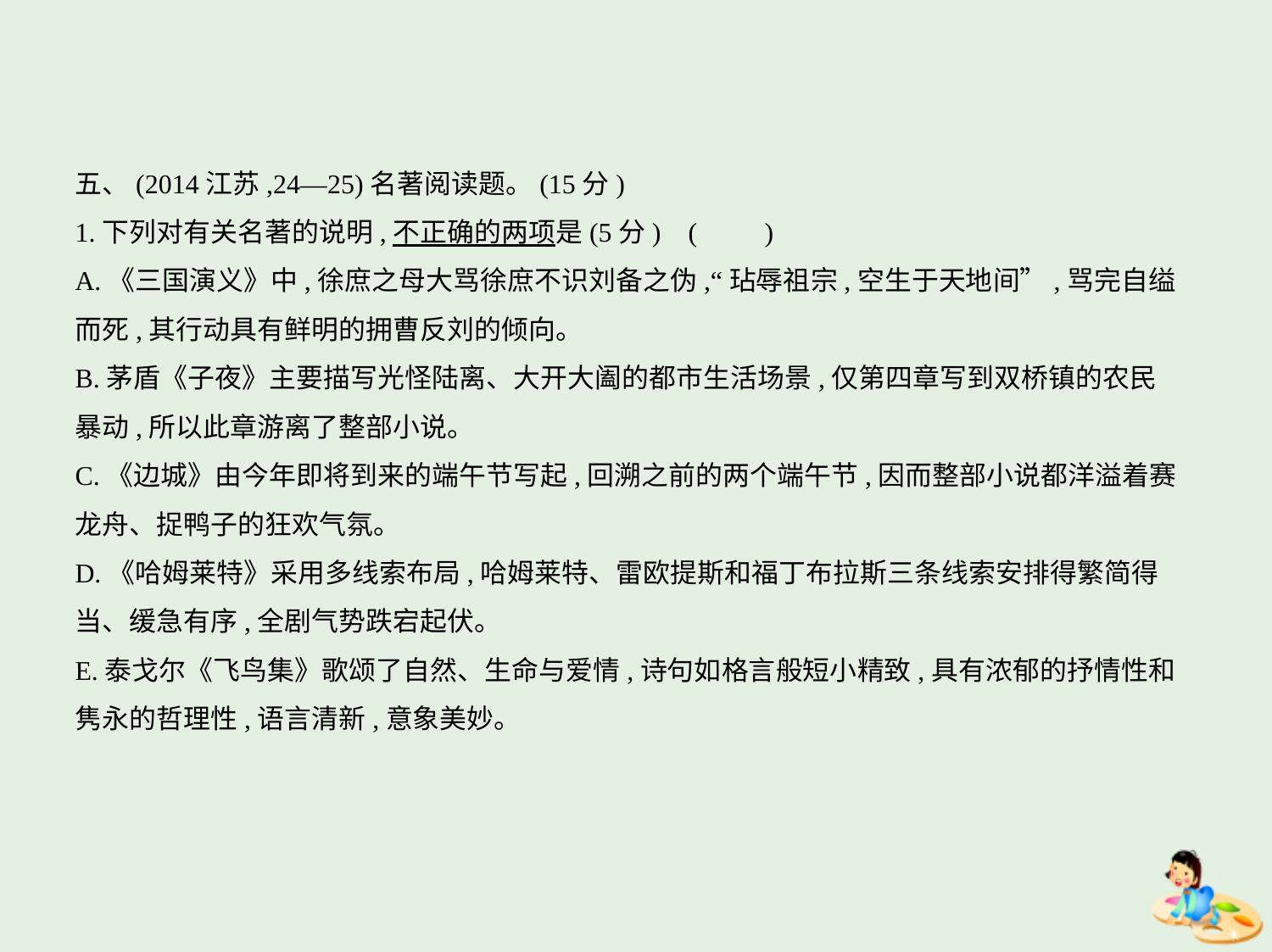

五、(2014江苏,24—25)名著阅读题。(15分)
1.下列对有关名著的说明,不正确的两项是(5分) (　　)
A.《三国演义》中,徐庶之母大骂徐庶不识刘备之伪,“玷辱祖宗,空生于天地间”,骂完自缢
而死,其行动具有鲜明的拥曹反刘的倾向。
B.茅盾《子夜》主要描写光怪陆离、大开大阖的都市生活场景,仅第四章写到双桥镇的农民
暴动,所以此章游离了整部小说。
C.《边城》由今年即将到来的端午节写起,回溯之前的两个端午节,因而整部小说都洋溢着赛
龙舟、捉鸭子的狂欢气氛。
D.《哈姆莱特》采用多线索布局,哈姆莱特、雷欧提斯和福丁布拉斯三条线索安排得繁简得
当、缓急有序,全剧气势跌宕起伏。
E.泰戈尔《飞鸟集》歌颂了自然、生命与爱情,诗句如格言般短小精致,具有浓郁的抒情性和
隽永的哲理性,语言清新,意象美妙。